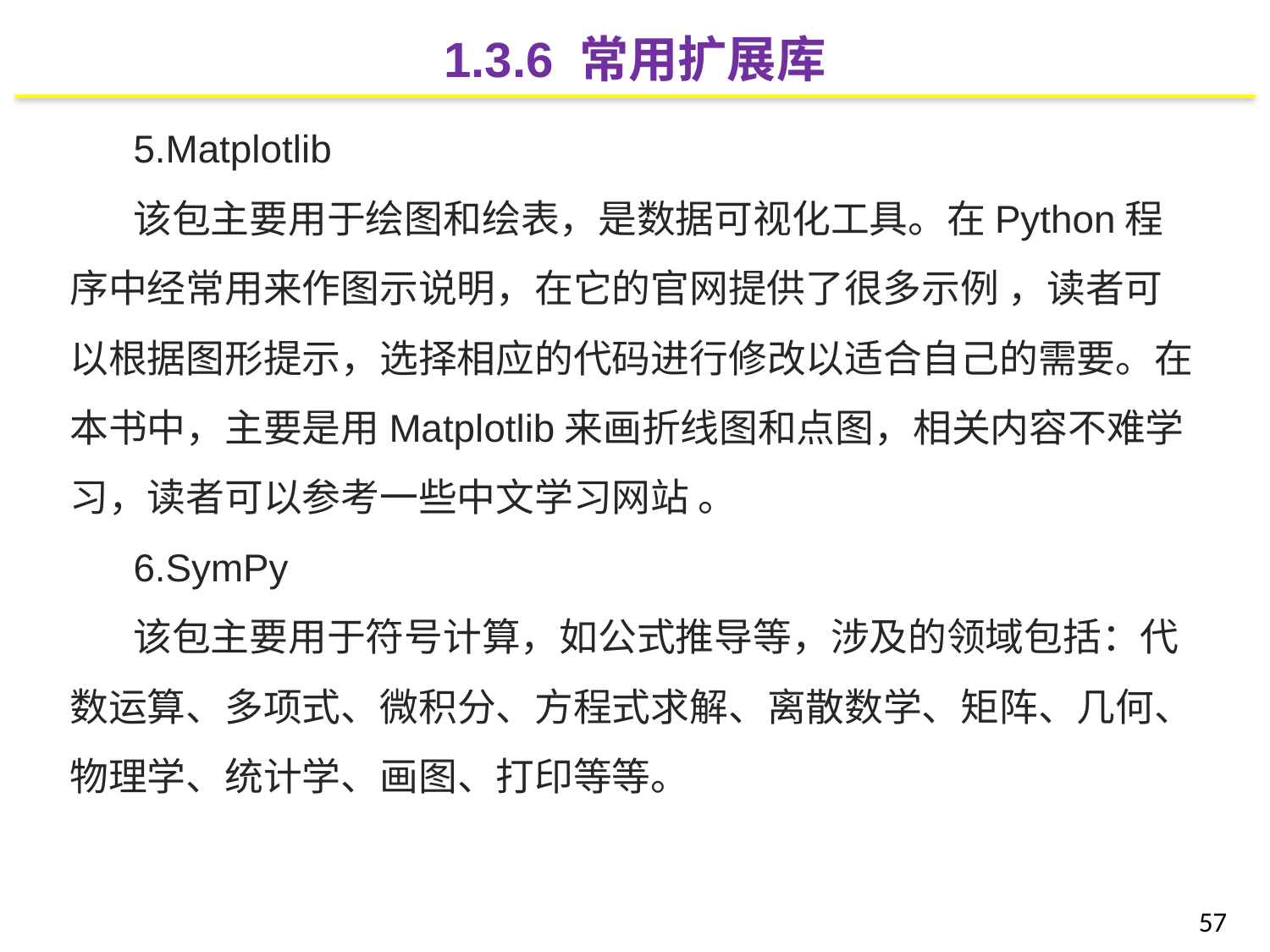

1.3.6 常用扩展库
5.Matplotlib
该包主要用于绘图和绘表，是数据可视化工具。在Python程序中经常用来作图示说明，在它的官网提供了很多示例 ，读者可以根据图形提示，选择相应的代码进行修改以适合自己的需要。在本书中，主要是用Matplotlib来画折线图和点图，相关内容不难学习，读者可以参考一些中文学习网站 。
6.SymPy
该包主要用于符号计算，如公式推导等，涉及的领域包括：代数运算、多项式、微积分、方程式求解、离散数学、矩阵、几何、物理学、统计学、画图、打印等等。
57